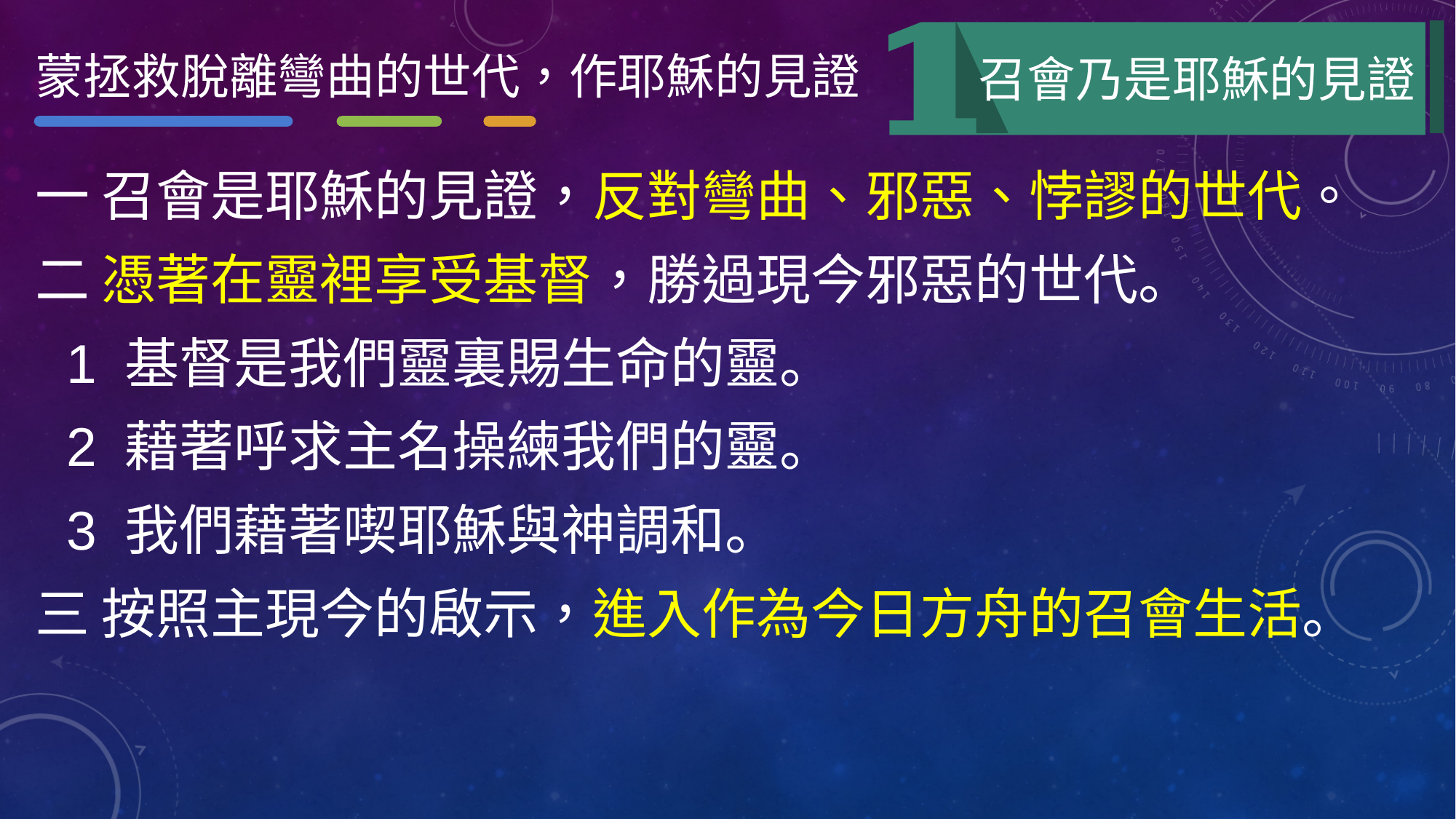

蒙拯救脫離彎曲的世代，作耶穌的見證
召會乃是耶穌的見證

一 召會是耶穌的見證，反對彎曲、邪惡、悖謬的世代。
二 憑著在靈裡享受基督，勝過現今邪惡的世代。
1 基督是我們靈裏賜生命的靈。
2 藉著呼求主名操練我們的靈。
3 我們藉著喫耶穌與神調和。
三 按照主現今的啟示，進入作為今日方舟的召會生活。